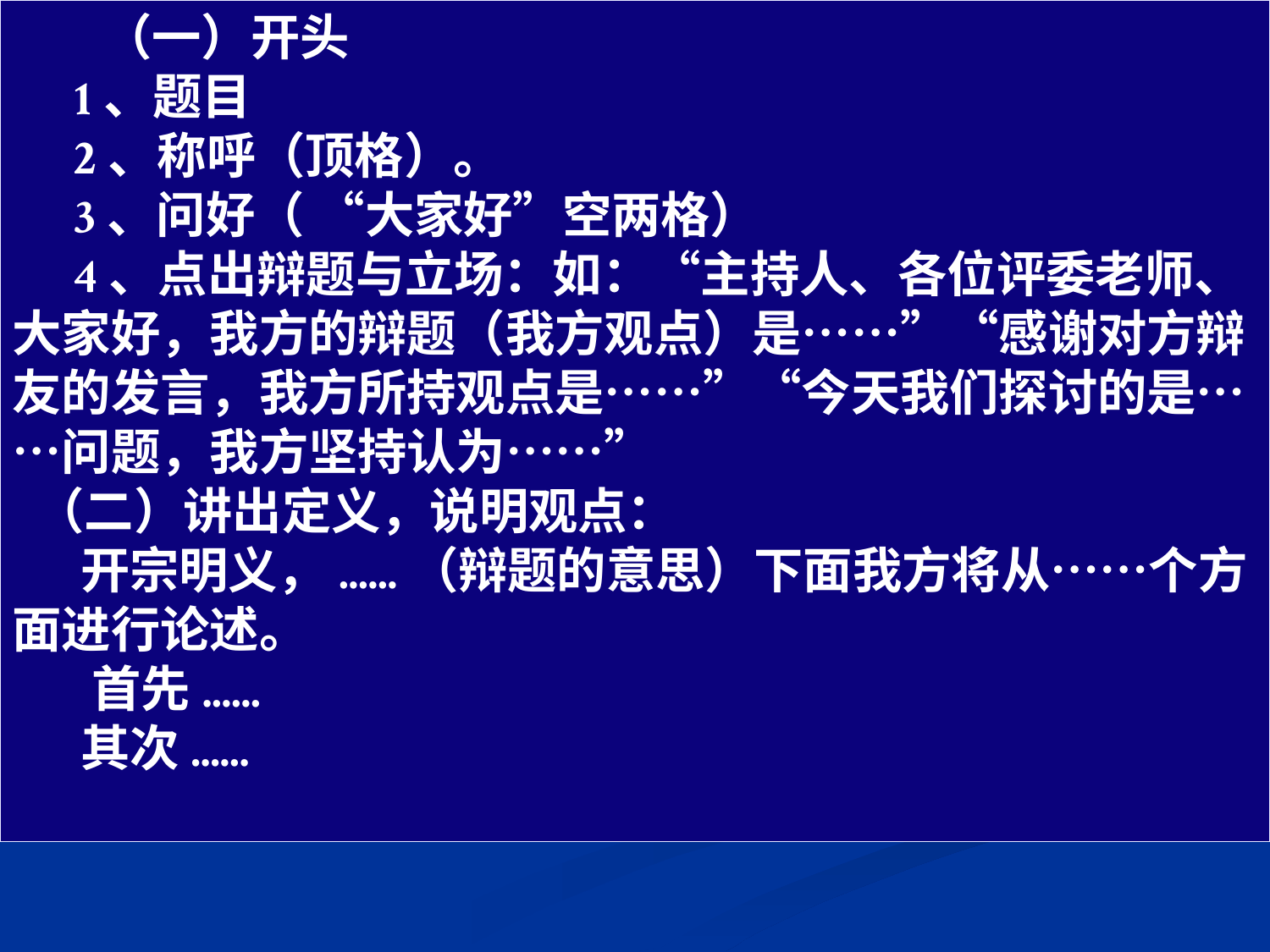

（一）开头
      1、题目
      2、称呼（顶格）。
      3、问好（ “大家好”空两格）
      4、点出辩题与立场：如：“主持人、各位评委老师、大家好，我方的辩题（我方观点）是……”“感谢对方辩友的发言，我方所持观点是……”“今天我们探讨的是……问题，我方坚持认为……”
 （二）讲出定义，说明观点：
     开宗明义，......（辩题的意思）下面我方将从……个方面进行论述。
      首先......
     其次......